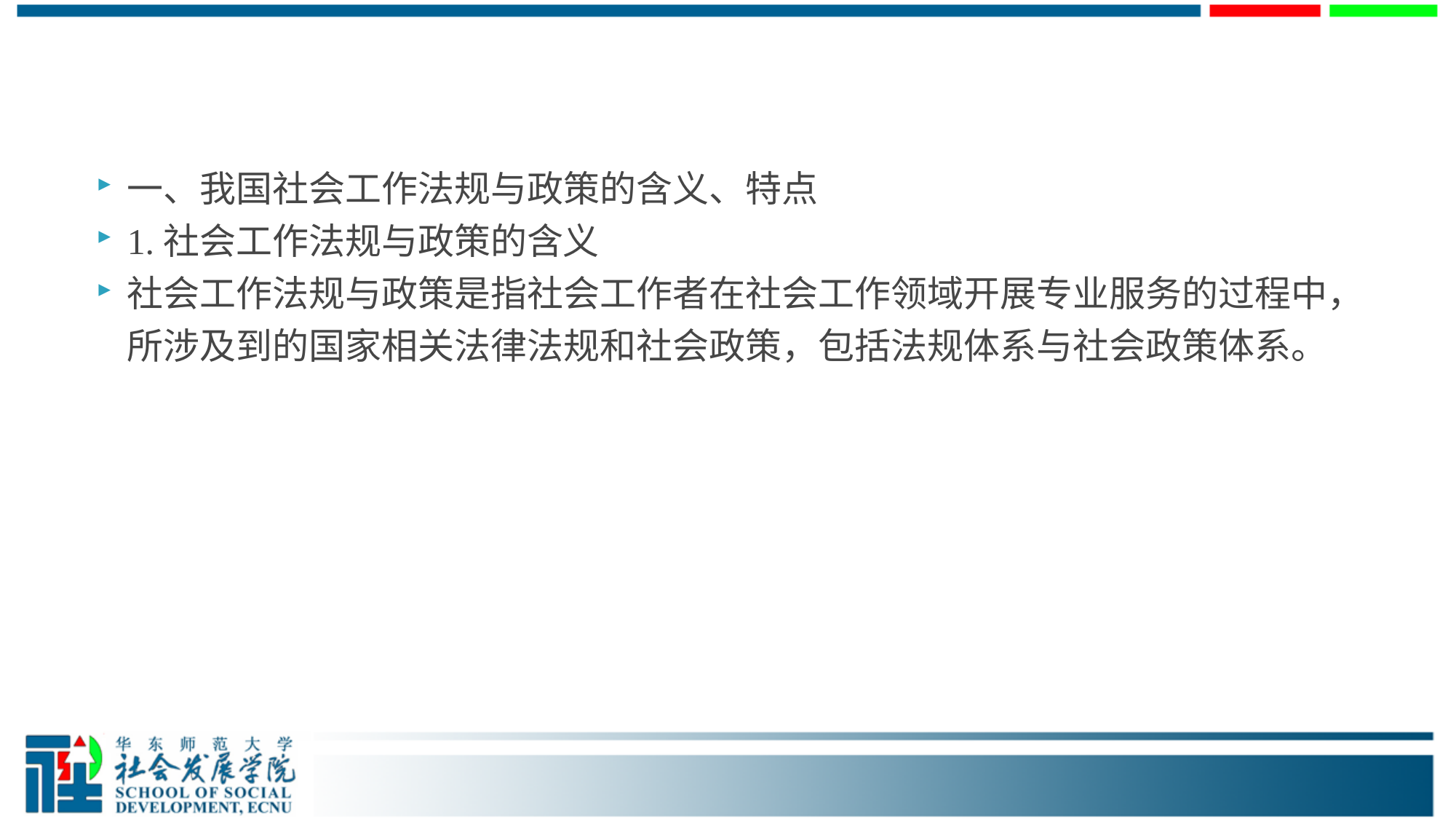

一、我国社会工作法规与政策的含义、特点
1.社会工作法规与政策的含义
社会工作法规与政策是指社会工作者在社会工作领域开展专业服务的过程中，所涉及到的国家相关法律法规和社会政策，包括法规体系与社会政策体系。